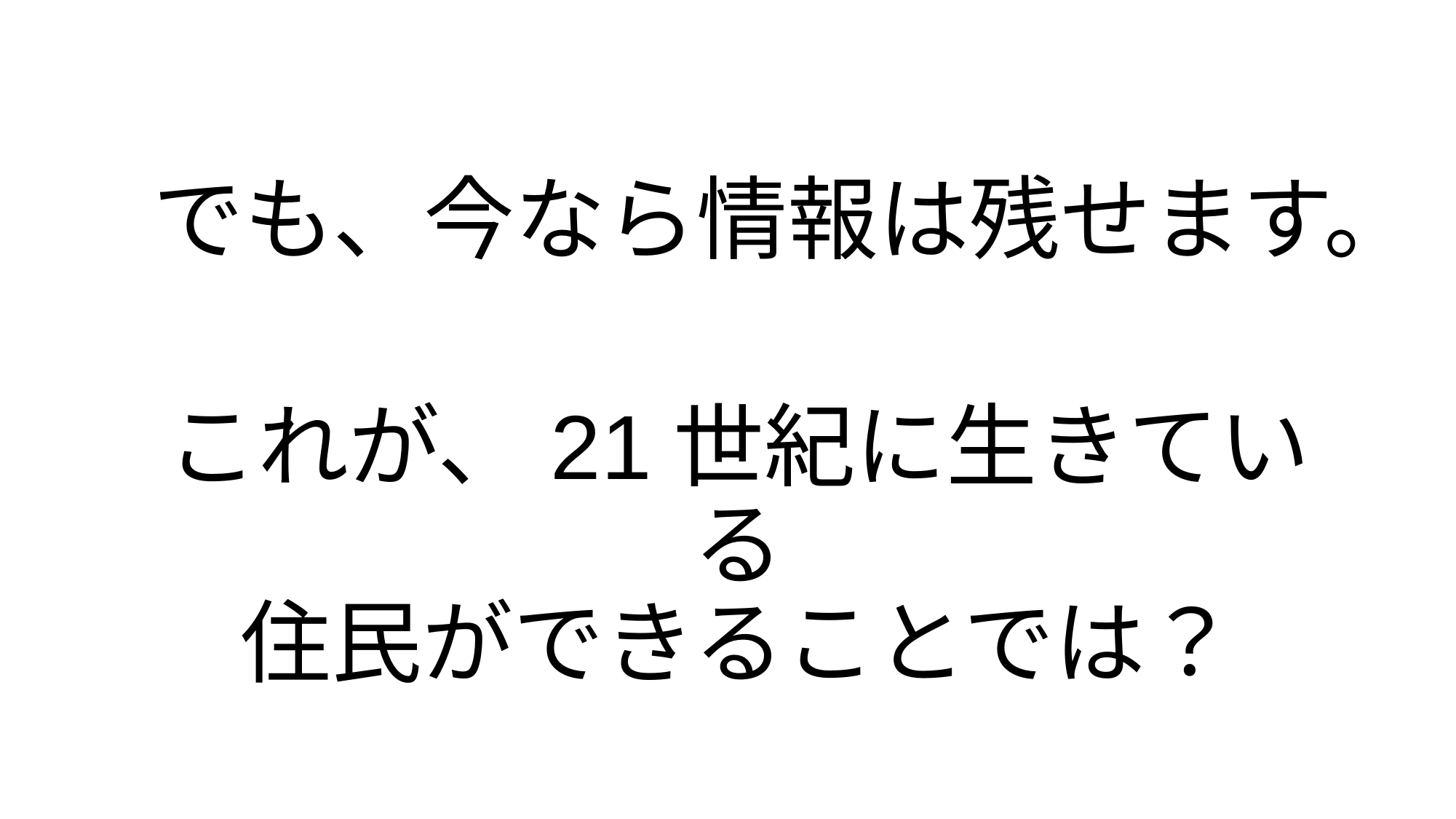

#
でも、今なら情報は残せます。

これが、21世紀に生きている
住民ができることでは？